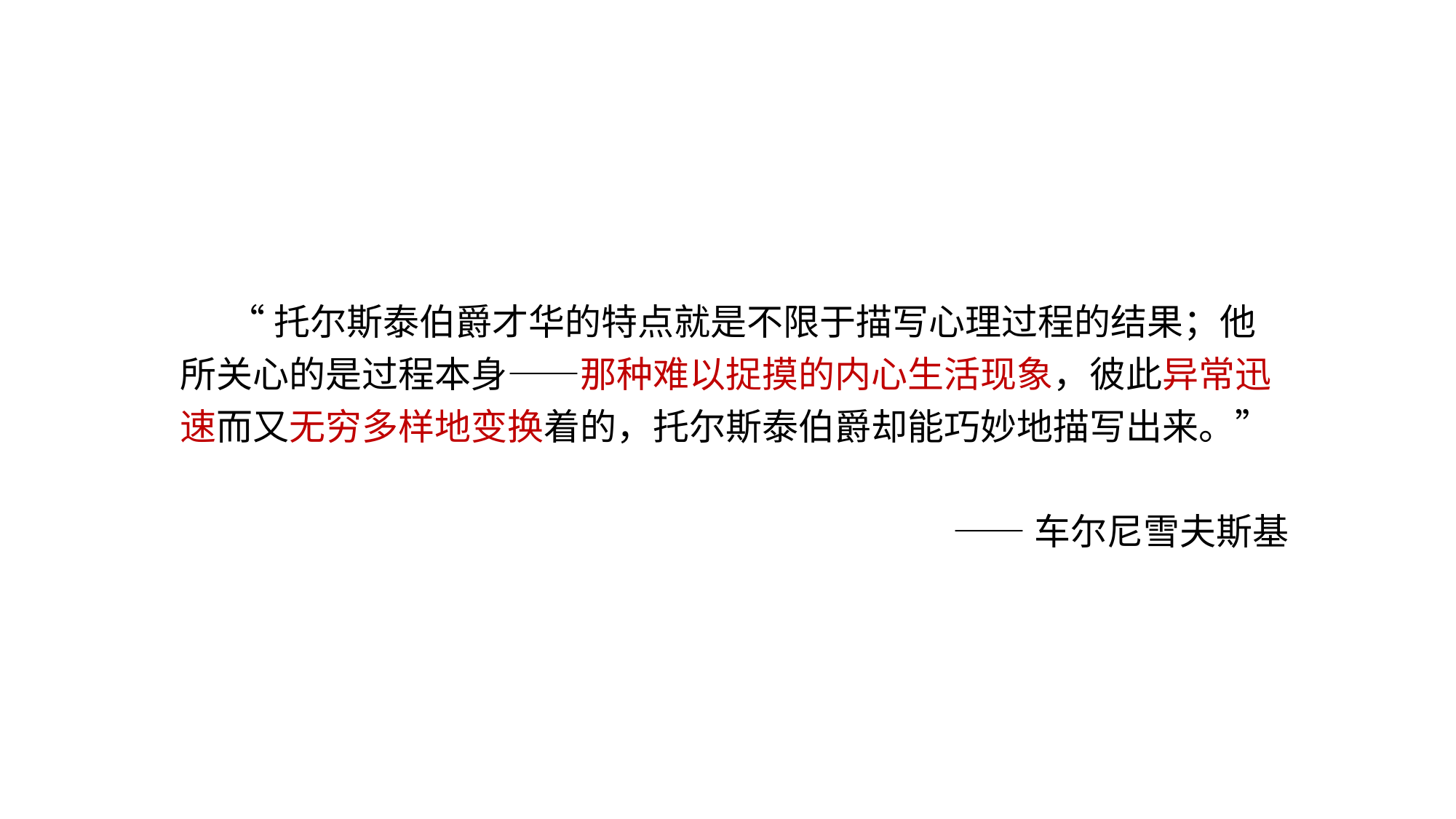

“托尔斯泰伯爵才华的特点就是不限于描写心理过程的结果；他所关心的是过程本身——那种难以捉摸的内心生活现象，彼此异常迅速而又无穷多样地变换着的，托尔斯泰伯爵却能巧妙地描写出来。”

——车尔尼雪夫斯基